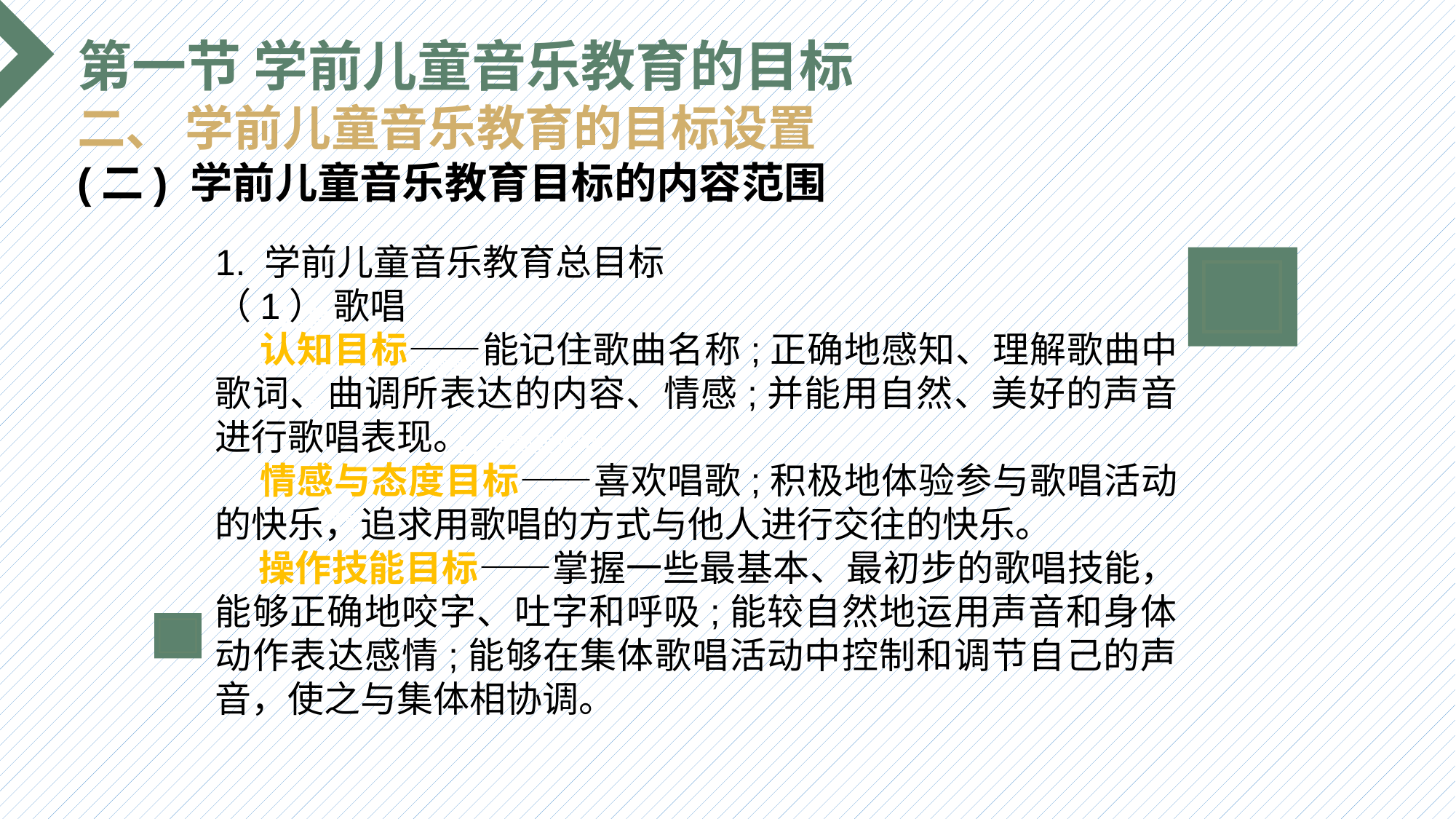

第一节 学前儿童音乐教育的目标
二、 学前儿童音乐教育的目标设置
(二) 学前儿童音乐教育目标的内容范围

1. 学前儿童音乐教育总目标
（1） 歌唱
    认知目标——能记住歌曲名称;正确地感知、理解歌曲中歌词、曲调所表达的内容、情感;并能用自然、美好的声音进行歌唱表现。
    情感与态度目标——喜欢唱歌;积极地体验参与歌唱活动的快乐，追求用歌唱的方式与他人进行交往的快乐。
    操作技能目标——掌握一些最基本、最初步的歌唱技能，能够正确地咬字、吐字和呼吸;能较自然地运用声音和身体动作表达感情;能够在集体歌唱活动中控制和调节自己的声音，使之与集体相协调。

选题背景
输入您的内容，请简要说明，言简意赅即可输入您的内容，请简要说明，言简意赅即可输入您的内容，请简要说明，言简意赅即可输入您的内容，请简要说明，言简意赅即可